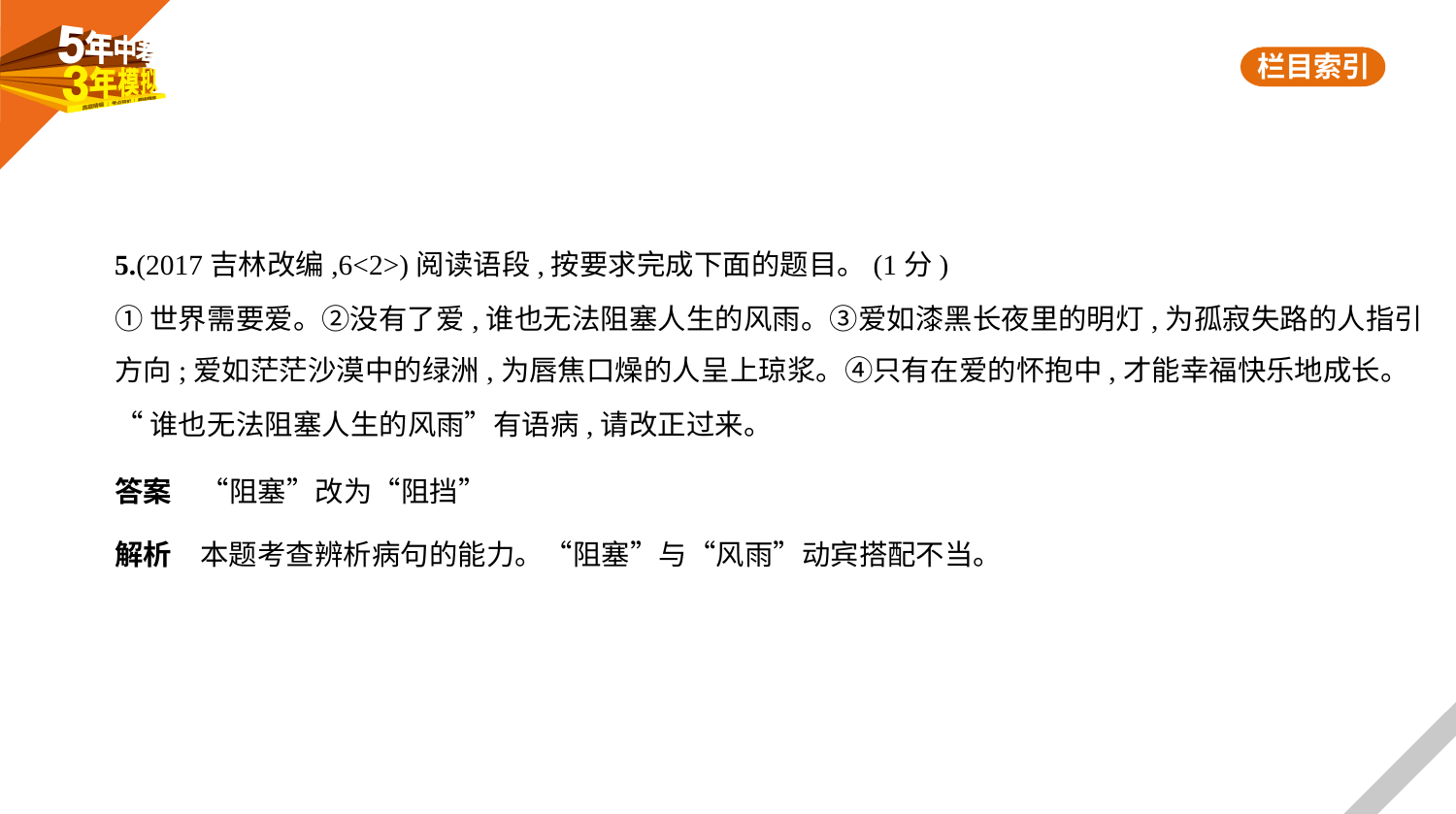

5.(2017吉林改编,6<2>)阅读语段,按要求完成下面的题目。(1分)
①世界需要爱。②没有了爱,谁也无法阻塞人生的风雨。③爱如漆黑长夜里的明灯,为孤寂失路的人指引
方向;爱如茫茫沙漠中的绿洲,为唇焦口燥的人呈上琼浆。④只有在爱的怀抱中,才能幸福快乐地成长。
“谁也无法阻塞人生的风雨”有语病,请改正过来。
答案　“阻塞”改为“阻挡”
解析　本题考查辨析病句的能力。“阻塞”与“风雨”动宾搭配不当。